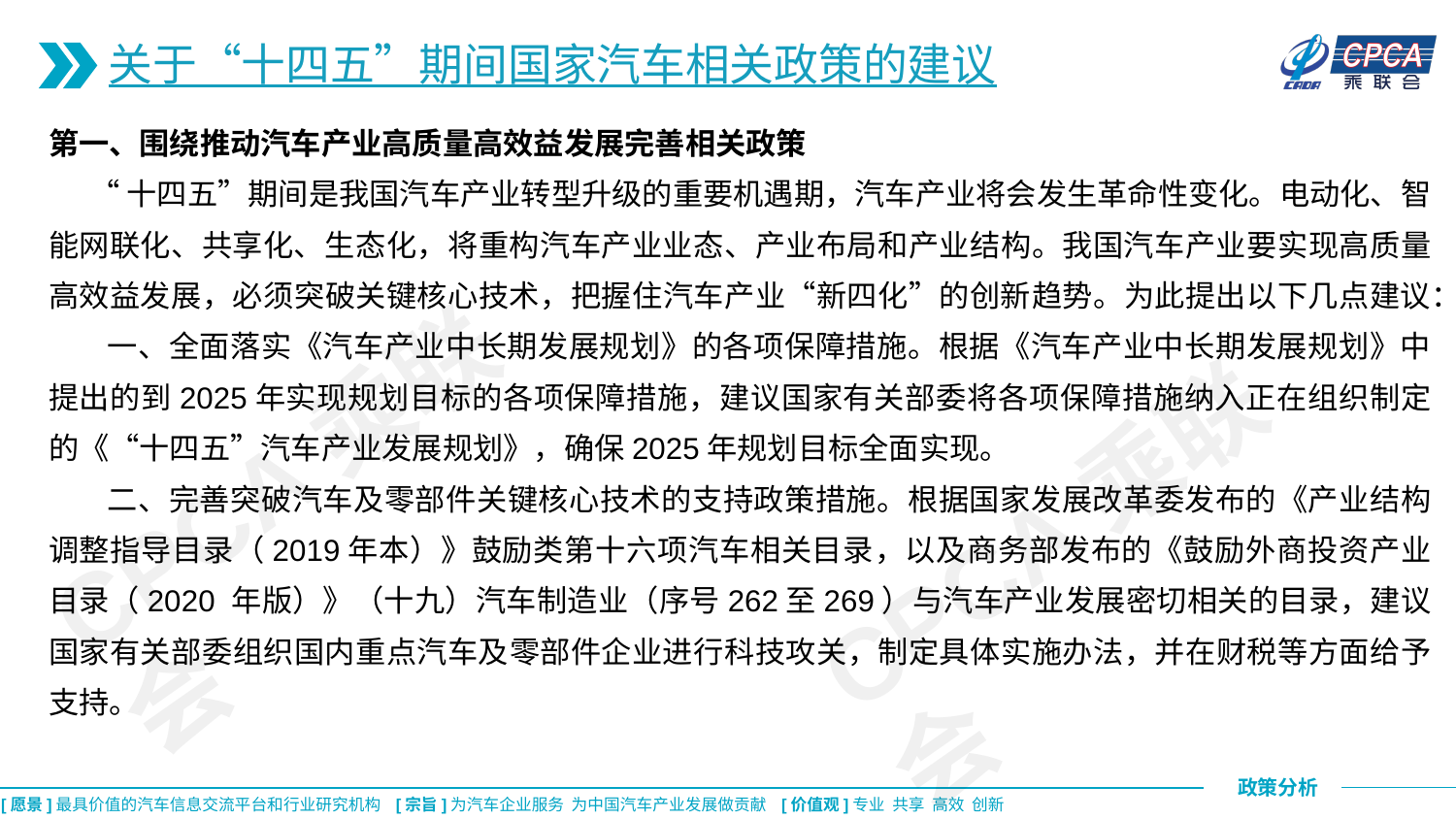

关于“十四五”期间国家汽车相关政策的建议
第一、围绕推动汽车产业高质量高效益发展完善相关政策
      “十四五”期间是我国汽车产业转型升级的重要机遇期，汽车产业将会发生革命性变化。电动化、智能网联化、共享化、生态化，将重构汽车产业业态、产业布局和产业结构。我国汽车产业要实现高质量高效益发展，必须突破关键核心技术，把握住汽车产业“新四化”的创新趋势。为此提出以下几点建议：
       一、全面落实《汽车产业中长期发展规划》的各项保障措施。根据《汽车产业中长期发展规划》中提出的到2025年实现规划目标的各项保障措施，建议国家有关部委将各项保障措施纳入正在组织制定的《“十四五”汽车产业发展规划》，确保2025年规划目标全面实现。
       二、完善突破汽车及零部件关键核心技术的支持政策措施。根据国家发展改革委发布的《产业结构调整指导目录（2019年本）》鼓励类第十六项汽车相关目录，以及商务部发布的《鼓励外商投资产业目录（2020 年版）》（十九）汽车制造业（序号262至269）与汽车产业发展密切相关的目录，建议国家有关部委组织国内重点汽车及零部件企业进行科技攻关，制定具体实施办法，并在财税等方面给予支持。
CPCA乘联会
CPCA乘联会